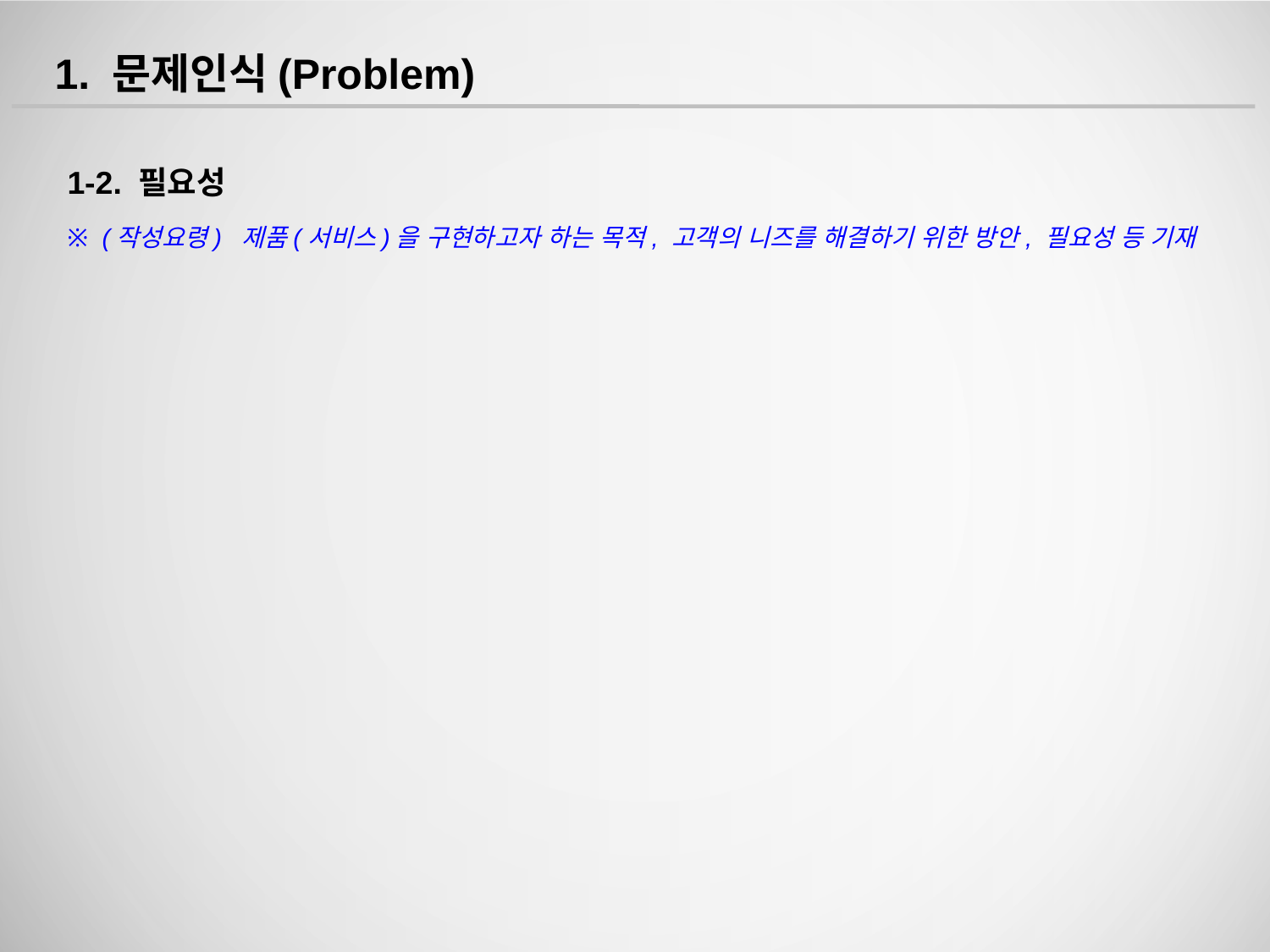

1. 문제인식(Problem)
1-2. 필요성

※  (작성요령)  제품(서비스)을 구현하고자 하는 목적, 고객의 니즈를 해결하기 위한 방안, 필요성 등 기재